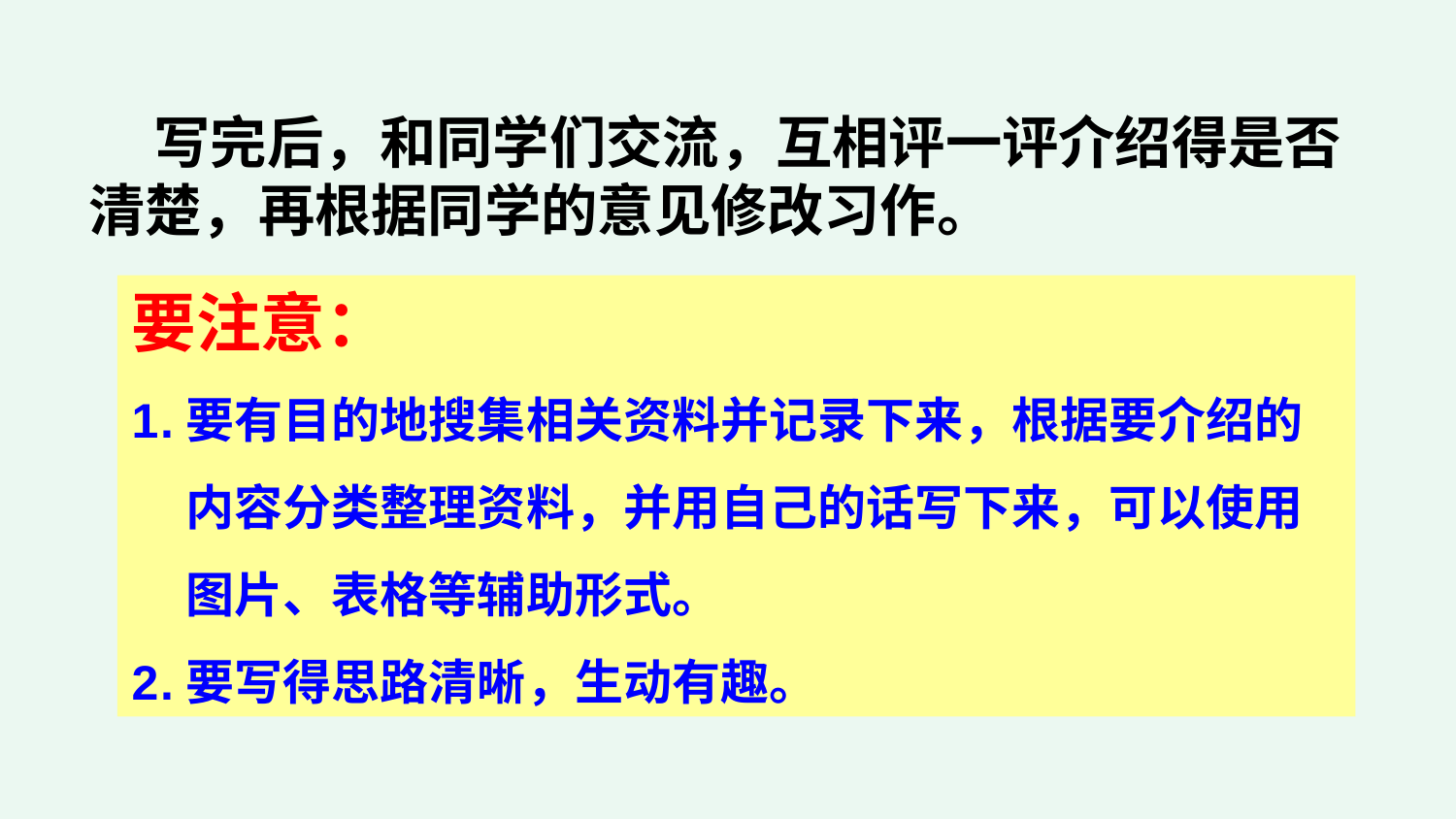

写完后，和同学们交流，互相评一评介绍得是否清楚，再根据同学的意见修改习作。
要注意：
要有目的地搜集相关资料并记录下来，根据要介绍的内容分类整理资料，并用自己的话写下来，可以使用图片、表格等辅助形式。
要写得思路清晰，生动有趣。